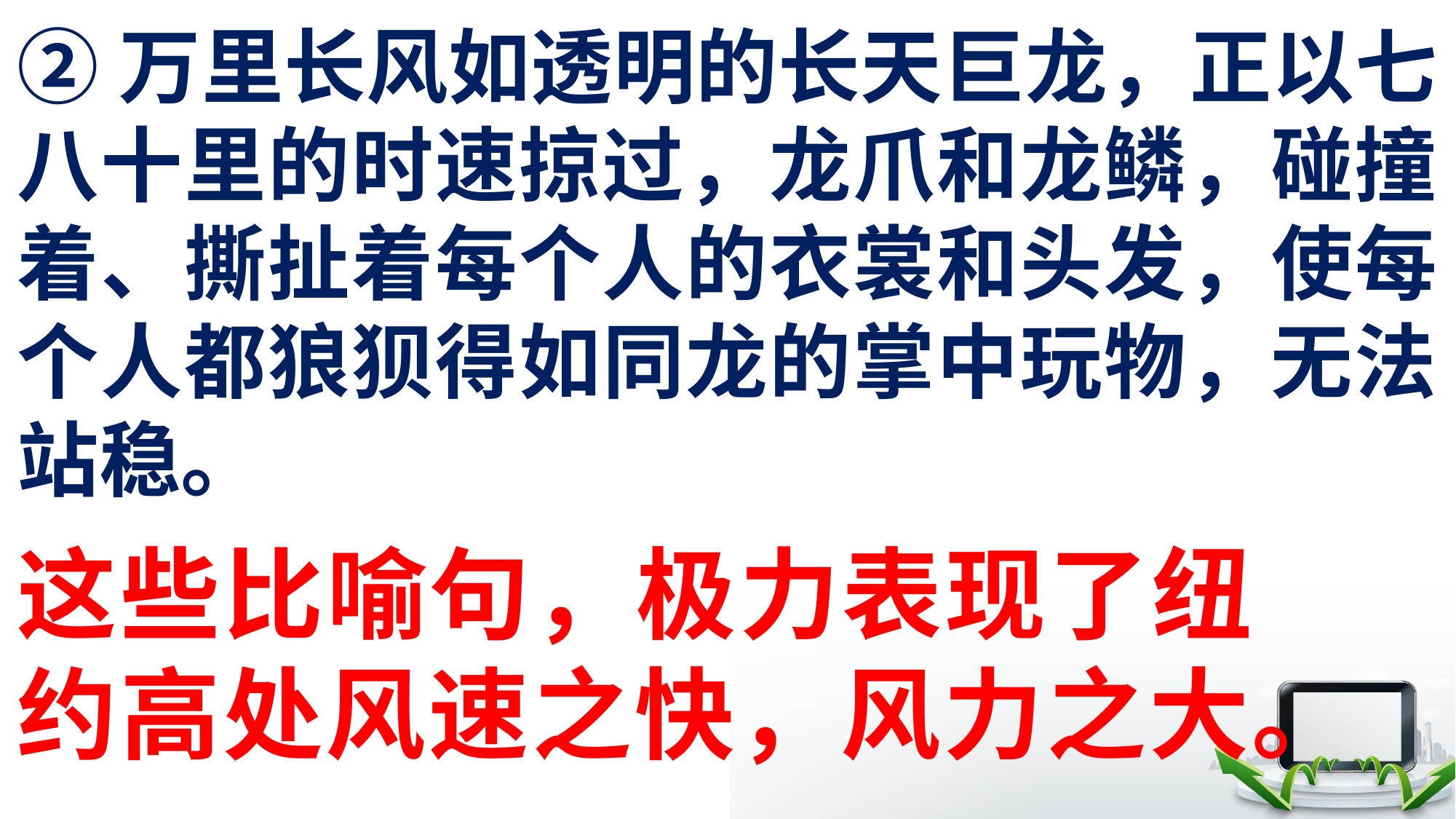

②万里长风如透明的长天巨龙，正以七八十里的时速掠过，龙爪和龙鳞，碰撞着、撕扯着每个人的衣裳和头发，使每个人都狼狈得如同龙的掌中玩物，无法站稳。
这些比喻句，极力表现了纽约高处风速之快，风力之大。